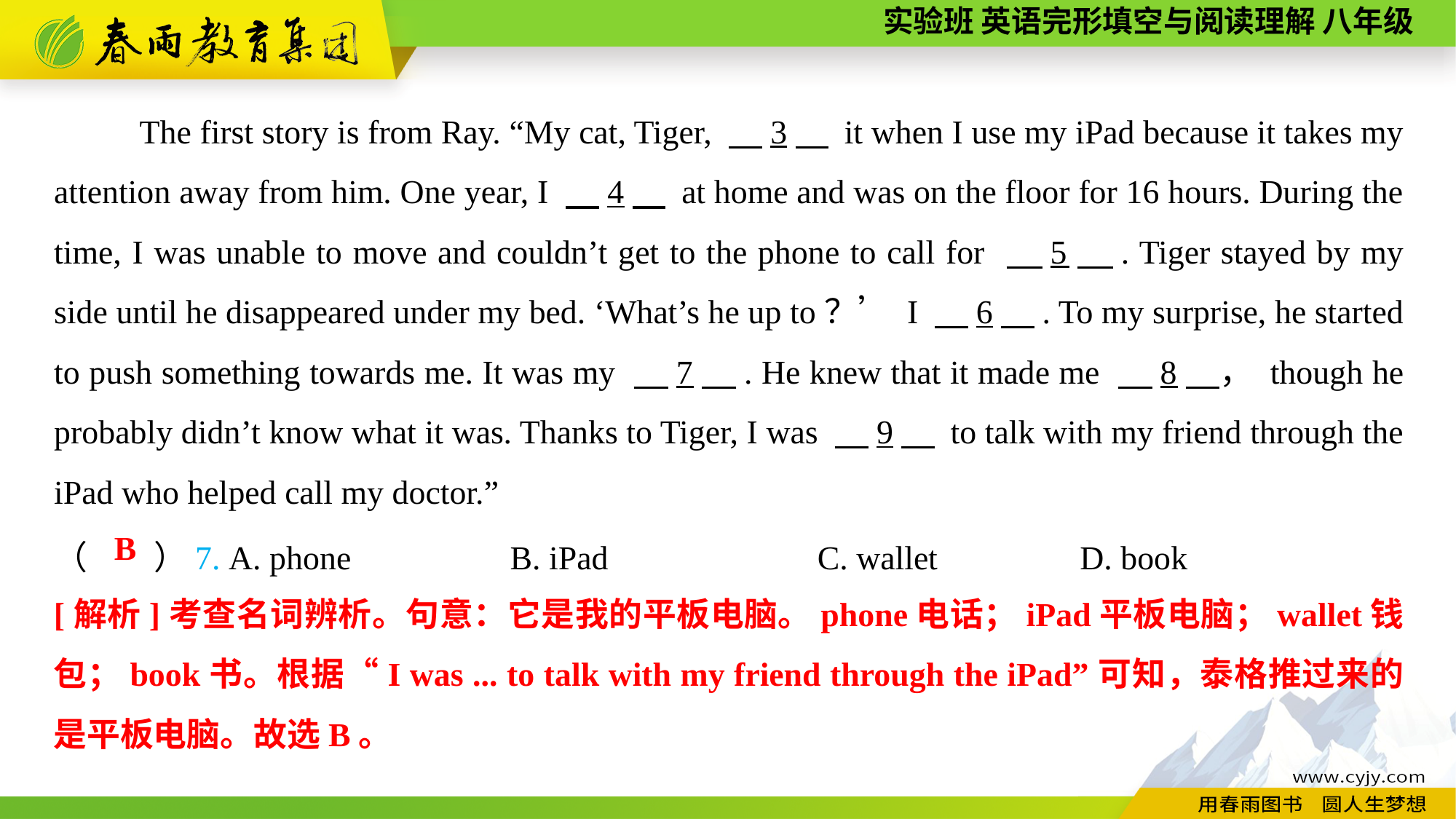

The first story is from Ray. “My cat, Tiger, 　3　 it when I use my iPad because it takes my attention away from him. One year, I 　4　 at home and was on the floor for 16 hours. During the time, I was unable to move and couldn’t get to the phone to call for 　5　. Tiger stayed by my side until he disappeared under my bed. ‘What’s he up to？’ I 　6　. To my surprise, he started to push something towards me. It was my 　7　. He knew that it made me 　8　， though he probably didn’t know what it was. Thanks to Tiger, I was 　9　 to talk with my friend through the iPad who helped call my doctor.”
（　　）7. A. phone                   B. iPad                         C. wallet                 D. book
B
[解析]考查名词辨析。句意：它是我的平板电脑。phone电话；iPad平板电脑；wallet钱包；book书。根据“I was ... to talk with my friend through the iPad”可知，泰格推过来的是平板电脑。故选B。